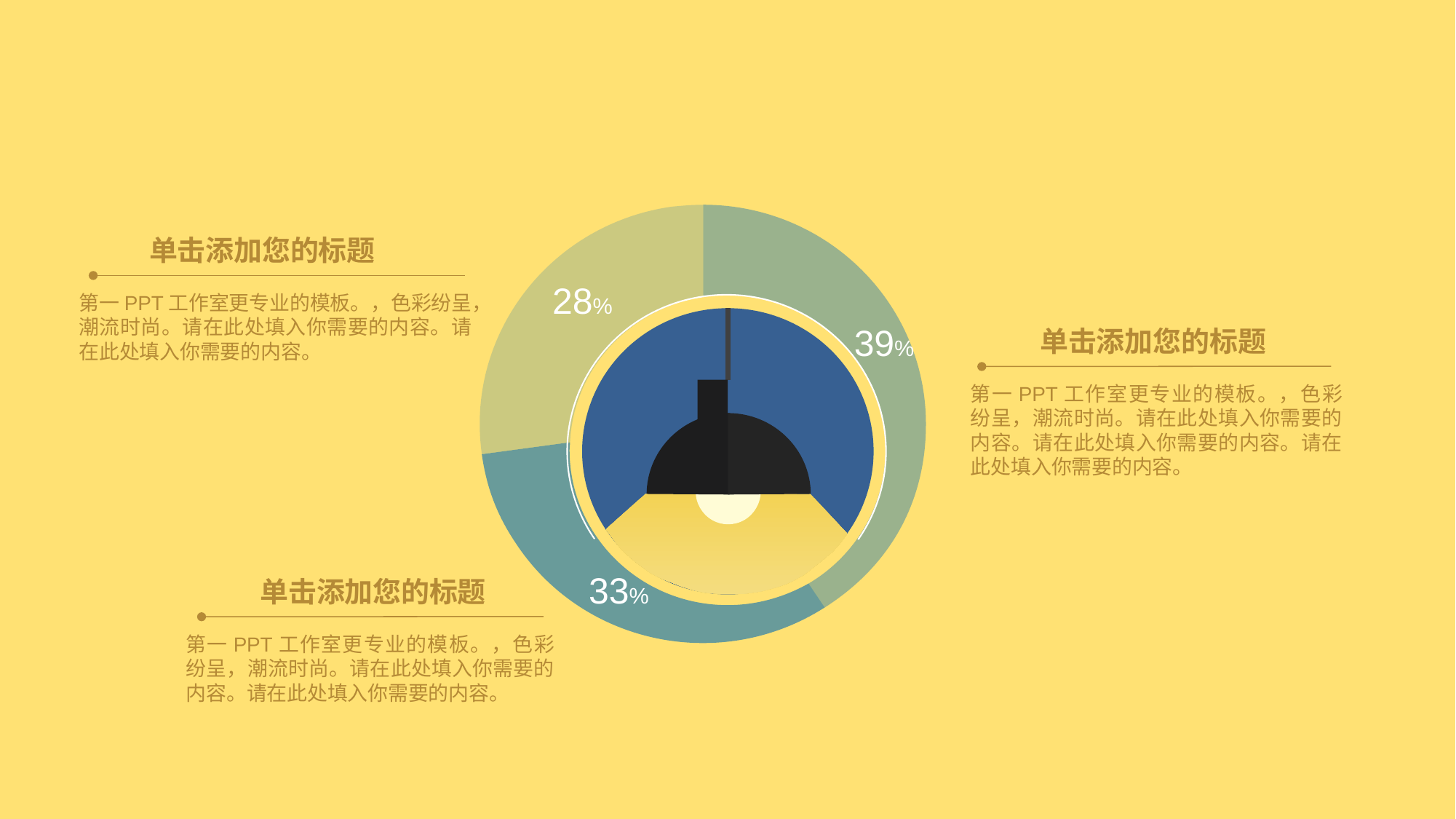

单击添加您的标题
第一PPT工作室更专业的模板。，色彩纷呈，潮流时尚。请在此处填入你需要的内容。请在此处填入你需要的内容。
28%

39%
单击添加您的标题
第一PPT工作室更专业的模板。，色彩纷呈，潮流时尚。请在此处填入你需要的内容。请在此处填入你需要的内容。请在此处填入你需要的内容。

33%
单击添加您的标题
第一PPT工作室更专业的模板。，色彩纷呈，潮流时尚。请在此处填入你需要的内容。请在此处填入你需要的内容。